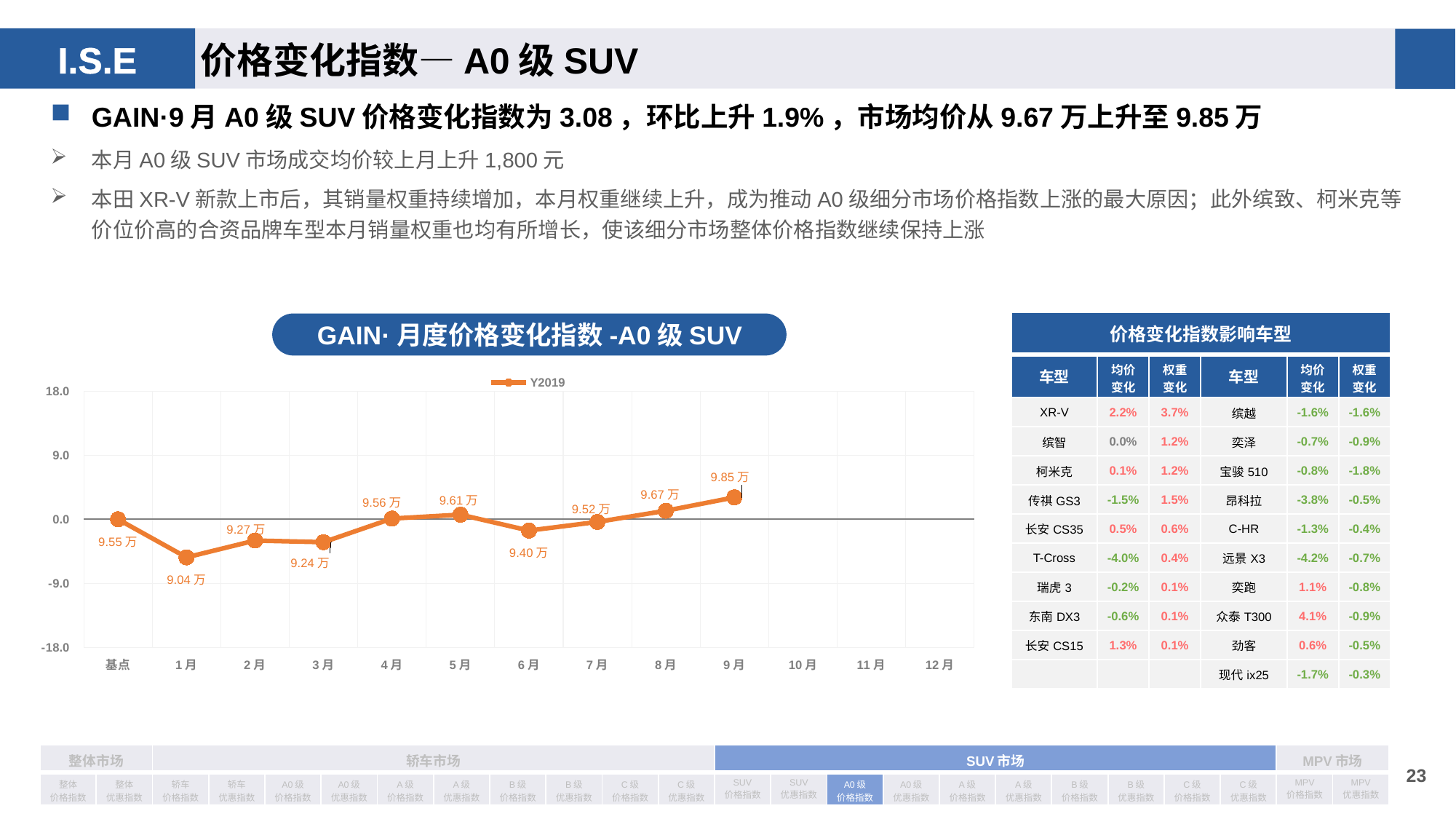

价格变化指数—A0级SUV
GAIN·9月A0级SUV价格变化指数为3.08，环比上升1.9%，市场均价从9.67万上升至9.85万
本月A0级SUV市场成交均价较上月上升1,800元
本田XR-V新款上市后，其销量权重持续增加，本月权重继续上升，成为推动A0级细分市场价格指数上涨的最大原因；此外缤致、柯米克等价位价高的合资品牌车型本月销量权重也均有所增长，使该细分市场整体价格指数继续保持上涨
| 价格变化指数影响车型 |  |  |  |  |  |
| --- | --- | --- | --- | --- | --- |
| 车型 | 均价 变化 | 权重 变化 | 车型 | 均价 变化 | 权重变化 |
| XR-V | 2.2% | 3.7% | 缤越 | -1.6% | -1.6% |
| 缤智 | 0.0% | 1.2% | 奕泽 | -0.7% | -0.9% |
| 柯米克 | 0.1% | 1.2% | 宝骏510 | -0.8% | -1.8% |
| 传祺GS3 | -1.5% | 1.5% | 昂科拉 | -3.8% | -0.5% |
| 长安CS35 | 0.5% | 0.6% | C-HR | -1.3% | -0.4% |
| T-Cross | -4.0% | 0.4% | 远景X3 | -4.2% | -0.7% |
| 瑞虎3 | -0.2% | 0.1% | 奕跑 | 1.1% | -0.8% |
| 东南DX3 | -0.6% | 0.1% | 众泰T300 | 4.1% | -0.9% |
| 长安CS15 | 1.3% | 0.1% | 劲客 | 0.6% | -0.5% |
|  |  |  | 现代ix25 | -1.7% | -0.3% |
GAIN·月度价格变化指数-A0级SUV

### Chart

| Category | Y2019 |
|---|---|
| 基点 | 0.0 |
| 1月 | -5.35 |
| 2月 | -2.99 |
| 3月 | -3.22 |
| 4月 | 0.1 |
| 5月 | 0.65 |
| 6月 | -1.59 |
| 7月 | -0.37 |
| 8月 | 1.2 |
| 9月 | 3.08 |
| 10月 | None |
| 11月 | None |
| 12月 | None |
| 整体市场 |  | 轿车市场 |  |  |  |  |  |  |  |  |  | SUV市场 |  |  |  |  |  |  |  |  |  | MPV市场 |  |
| --- | --- | --- | --- | --- | --- | --- | --- | --- | --- | --- | --- | --- | --- | --- | --- | --- | --- | --- | --- | --- | --- | --- | --- |
| 整体 价格指数 | 整体 优惠指数 | 轿车 价格指数 | 轿车 优惠指数 | A0级 价格指数 | A0级 优惠指数 | A级 价格指数 | A级 优惠指数 | B级 价格指数 | B级 优惠指数 | C级 价格指数 | C级 优惠指数 | SUV 价格指数 | SUV 优惠指数 | A0级 价格指数 | A0级 优惠指数 | A级 价格指数 | A级 优惠指数 | B级 价格指数 | B级 优惠指数 | C级 价格指数 | C级 优惠指数 | MPV 价格指数 | MPV 优惠指数 |
23